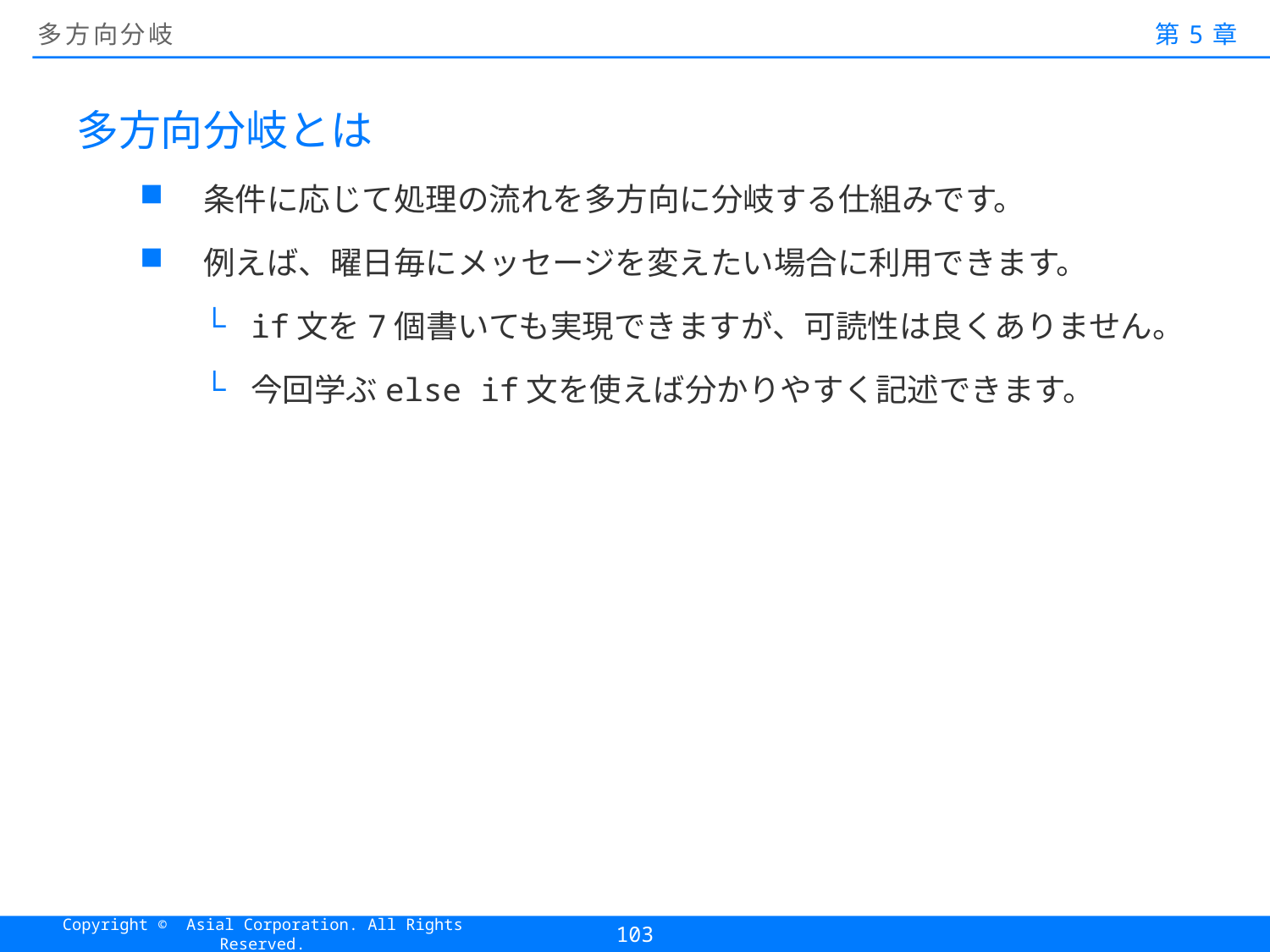

# 多方向分岐
第5章
多方向分岐とは
条件に応じて処理の流れを多方向に分岐する仕組みです。
例えば、曜日毎にメッセージを変えたい場合に利用できます。
if文を7個書いても実現できますが、可読性は良くありません。
今回学ぶelse if文を使えば分かりやすく記述できます。

103